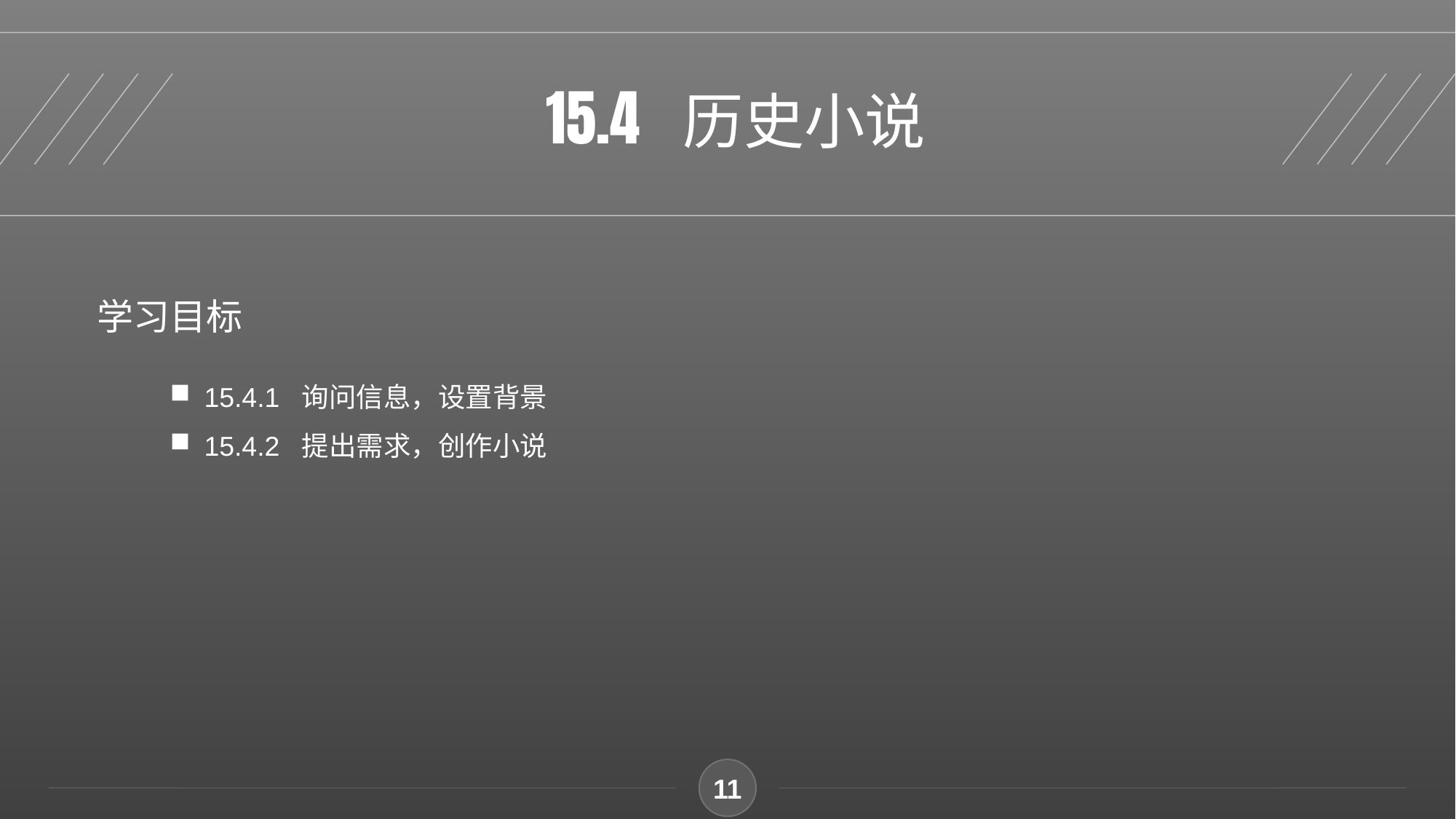

15.4  历史小说

学习目标
15.4.1  询问信息，设置背景
15.4.2  提出需求，创作小说